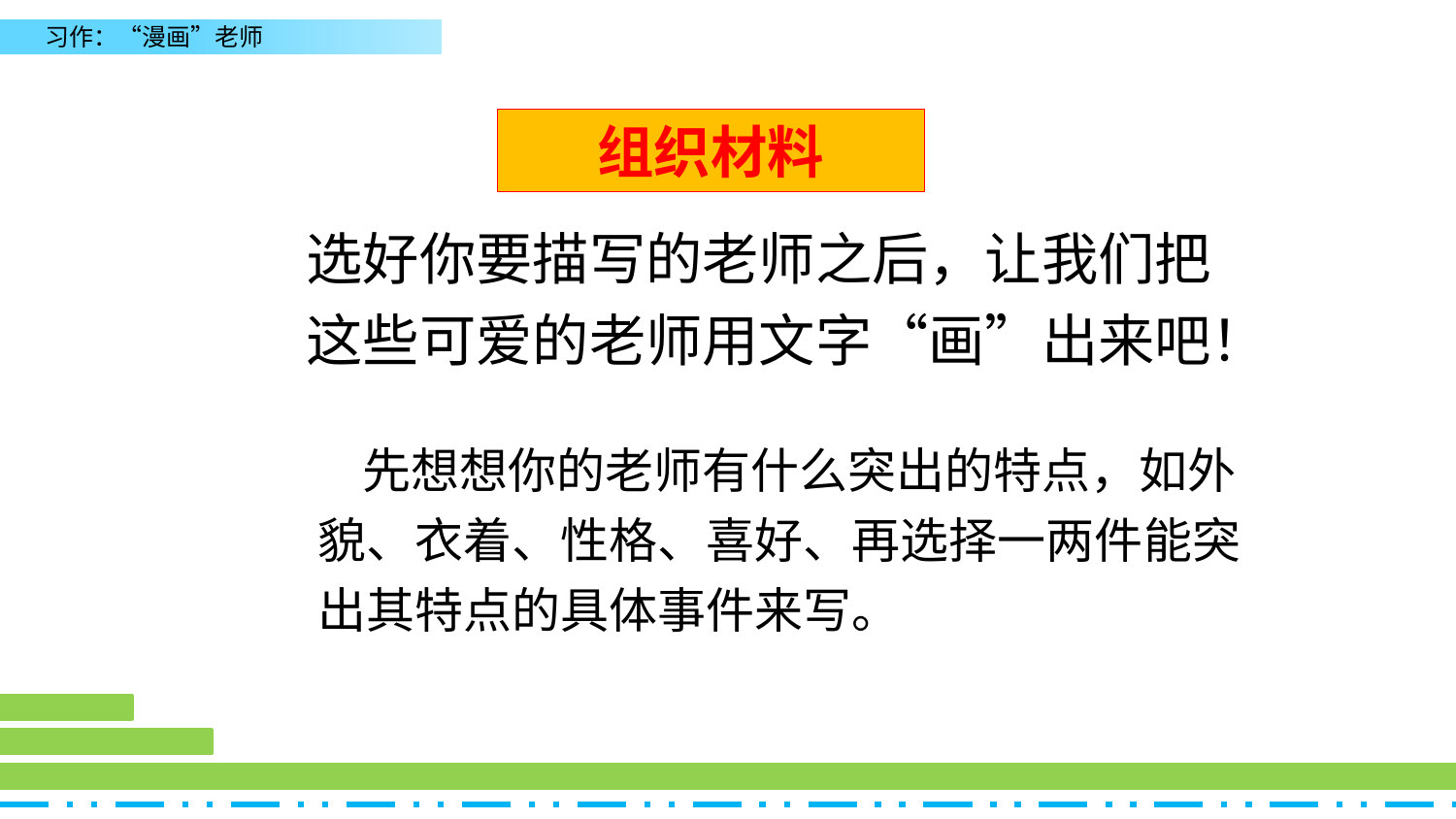

组织材料
选好你要描写的老师之后，让我们把这些可爱的老师用文字“画”出来吧！
   先想想你的老师有什么突出的特点，如外貌、衣着、性格、喜好、再选择一两件能突出其特点的具体事件来写。